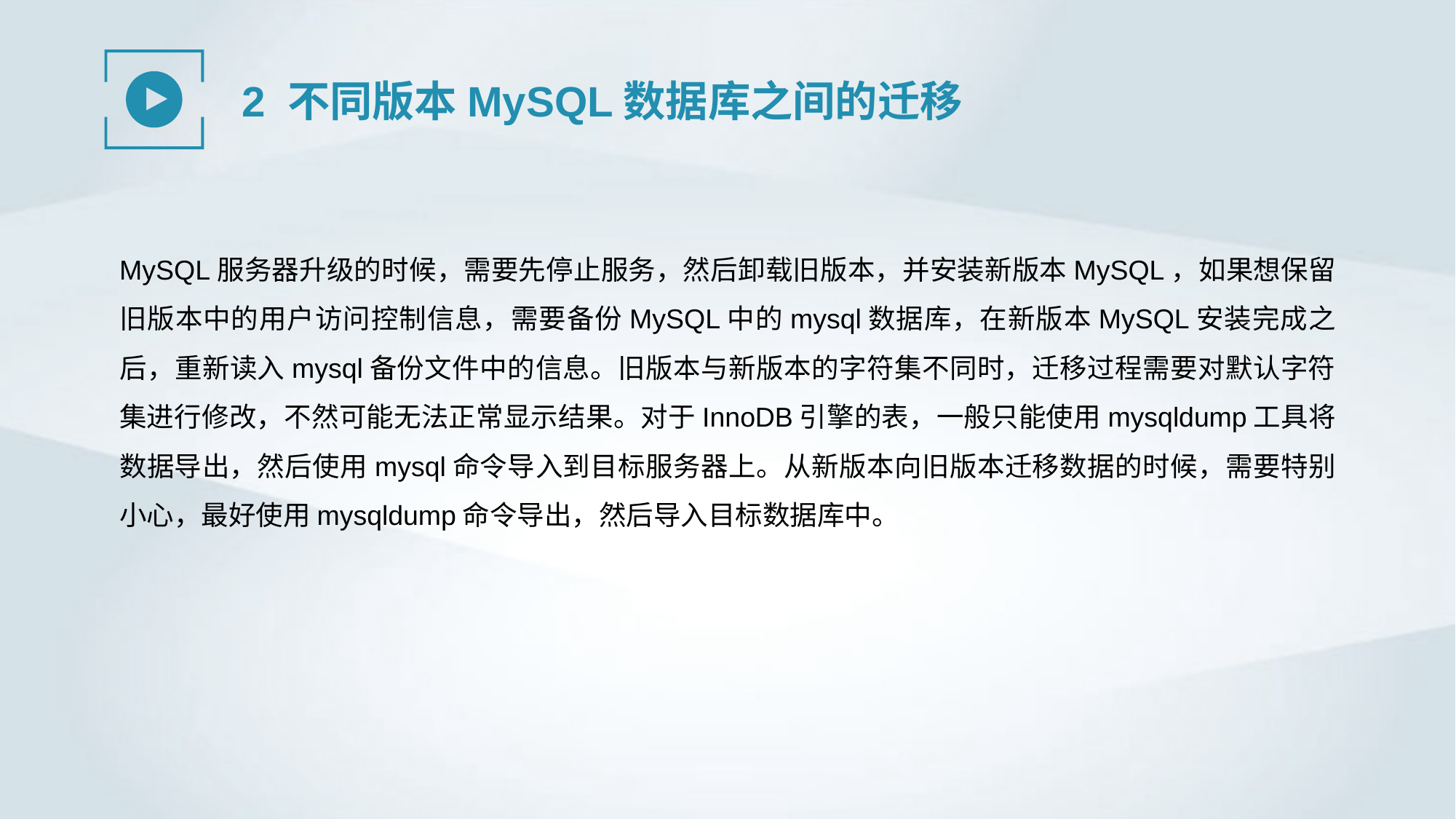

2 不同版本MySQL数据库之间的迁移
MySQL服务器升级的时候，需要先停止服务，然后卸载旧版本，并安装新版本MySQL，如果想保留旧版本中的用户访问控制信息，需要备份MySQL中的mysql数据库，在新版本MySQL安装完成之后，重新读入mysql备份文件中的信息。旧版本与新版本的字符集不同时，迁移过程需要对默认字符集进行修改，不然可能无法正常显示结果。对于InnoDB引擎的表，一般只能使用mysqldump工具将数据导出，然后使用mysql命令导入到目标服务器上。从新版本向旧版本迁移数据的时候，需要特别小心，最好使用mysqldump命令导出，然后导入目标数据库中。